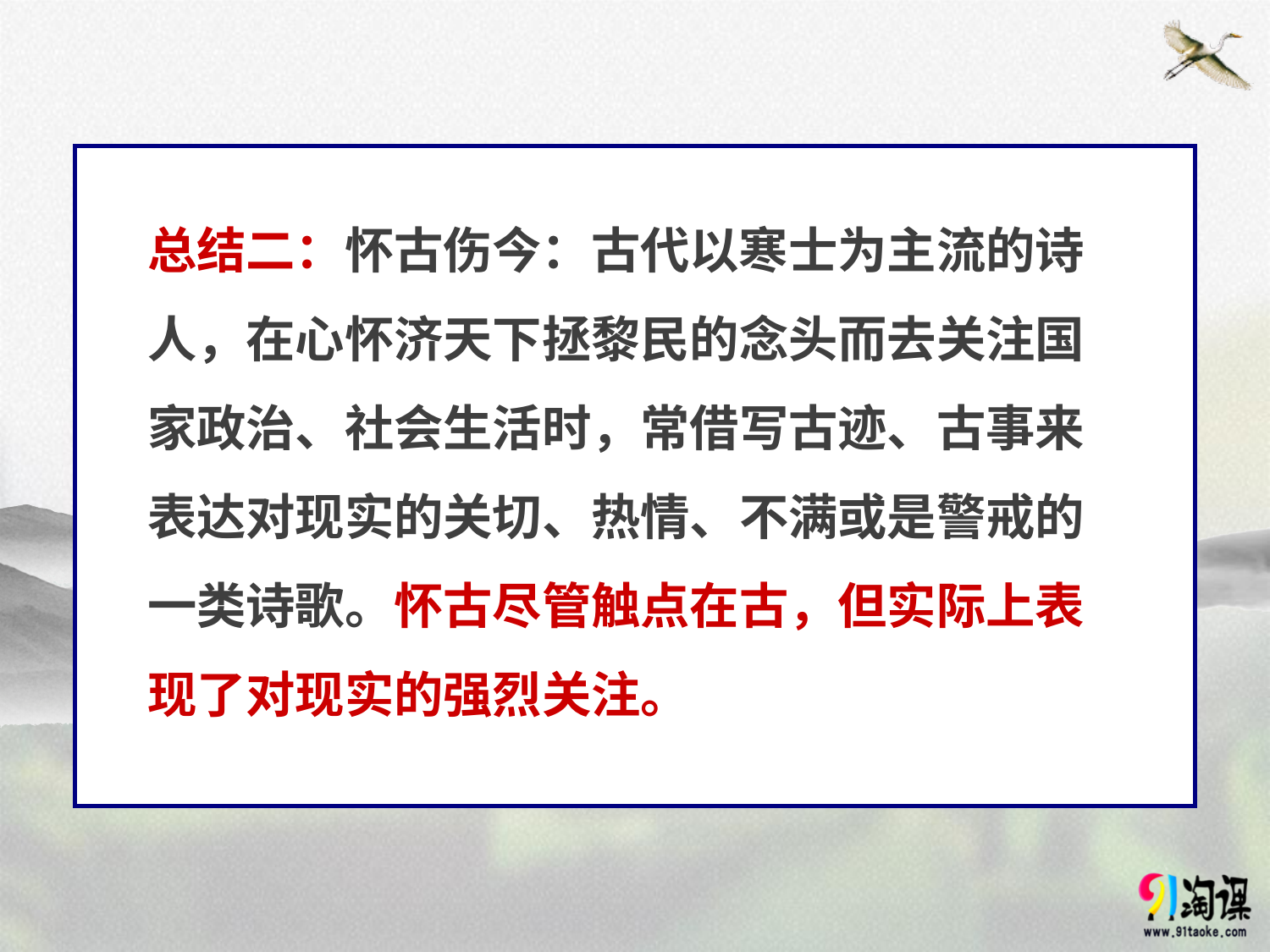

总结二：怀古伤今：古代以寒士为主流的诗人，在心怀济天下拯黎民的念头而去关注国家政治、社会生活时，常借写古迹、古事来表达对现实的关切、热情、不满或是警戒的一类诗歌。怀古尽管触点在古，但实际上表现了对现实的强烈关注。